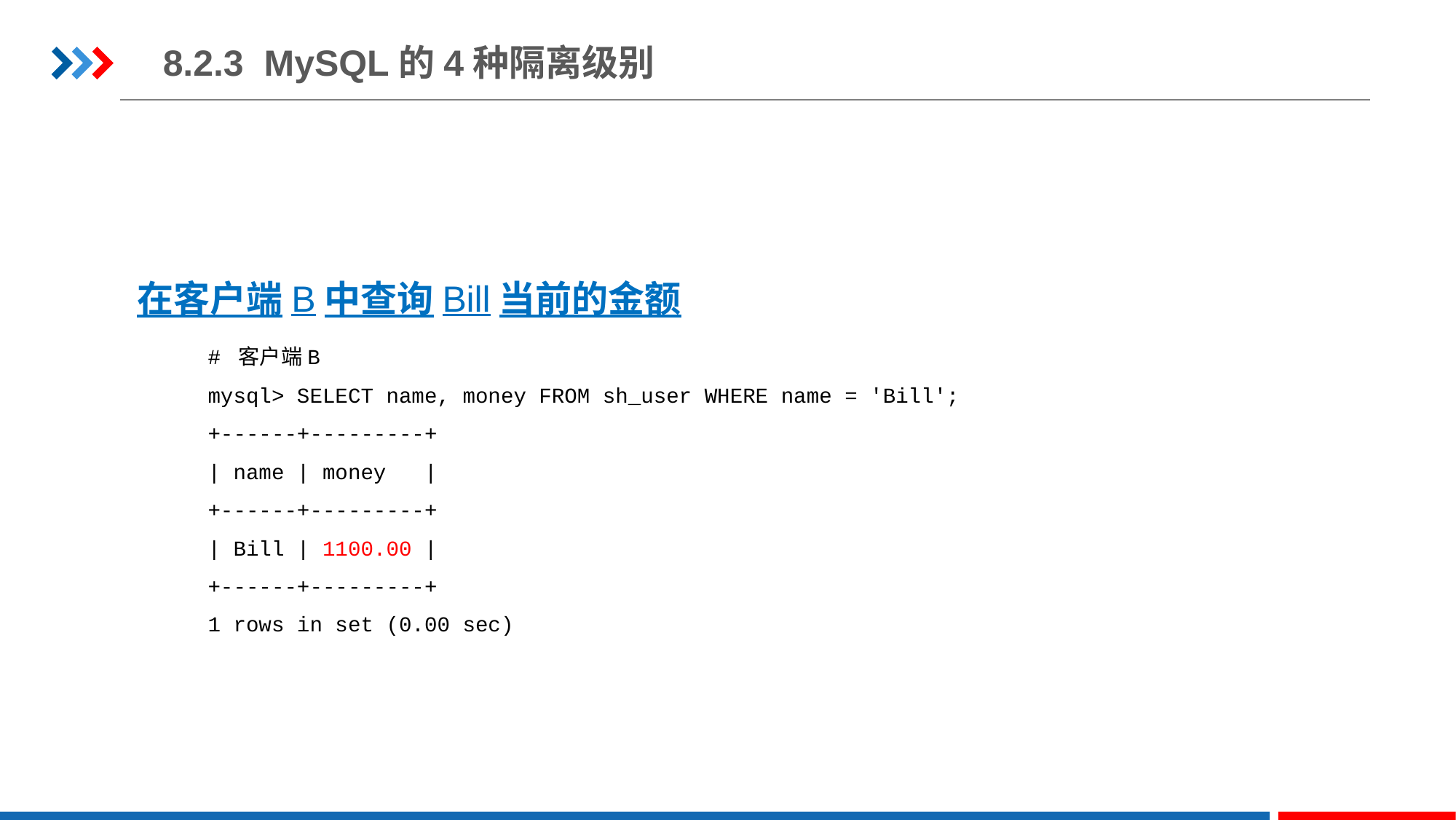

8.2.3  MySQL的4种隔离级别
在客户端B中查询Bill当前的金额
# 客户端B
mysql> SELECT name, money FROM sh_user WHERE name = 'Bill';
+------+---------+
| name | money   |
+------+---------+
| Bill | 1100.00 |
+------+---------+
1 rows in set (0.00 sec)